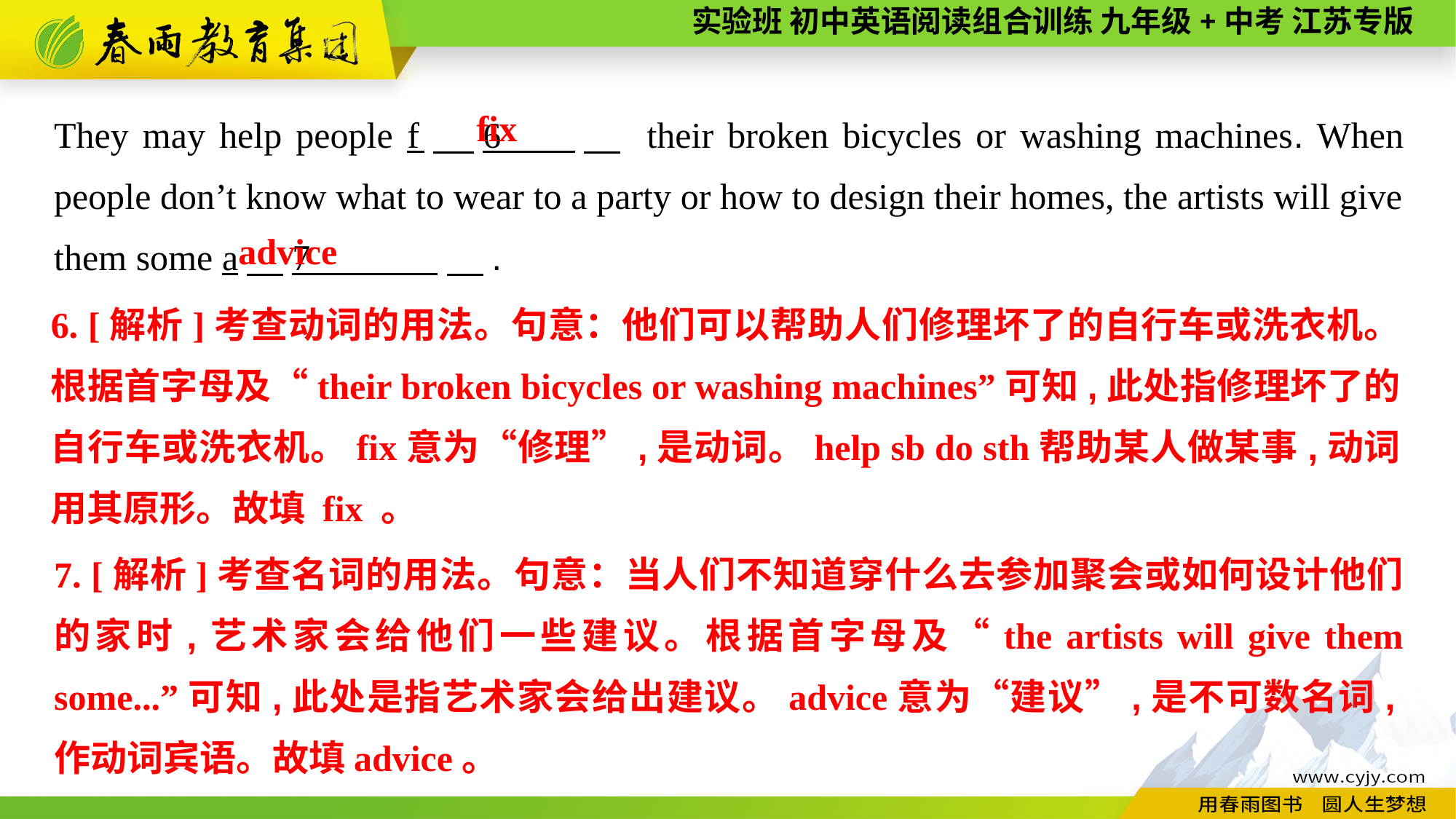

They may help people f　6     　 their broken bicycles or washing machines. When people don’t know what to wear to a party or how to design their homes, the artists will give them some a　7              　.
fix
advice
6. [解析]考查动词的用法。句意：他们可以帮助人们修理坏了的自行车或洗衣机。根据首字母及“their broken bicycles or washing machines”可知,此处指修理坏了的自行车或洗衣机。fix意为“修理”,是动词。help sb do sth帮助某人做某事,动词用其原形。故填 fix 。
7. [解析]考查名词的用法。句意：当人们不知道穿什么去参加聚会或如何设计他们的家时,艺术家会给他们一些建议。根据首字母及“the artists will give them some...”可知,此处是指艺术家会给出建议。advice意为“建议”,是不可数名词,作动词宾语。故填advice。